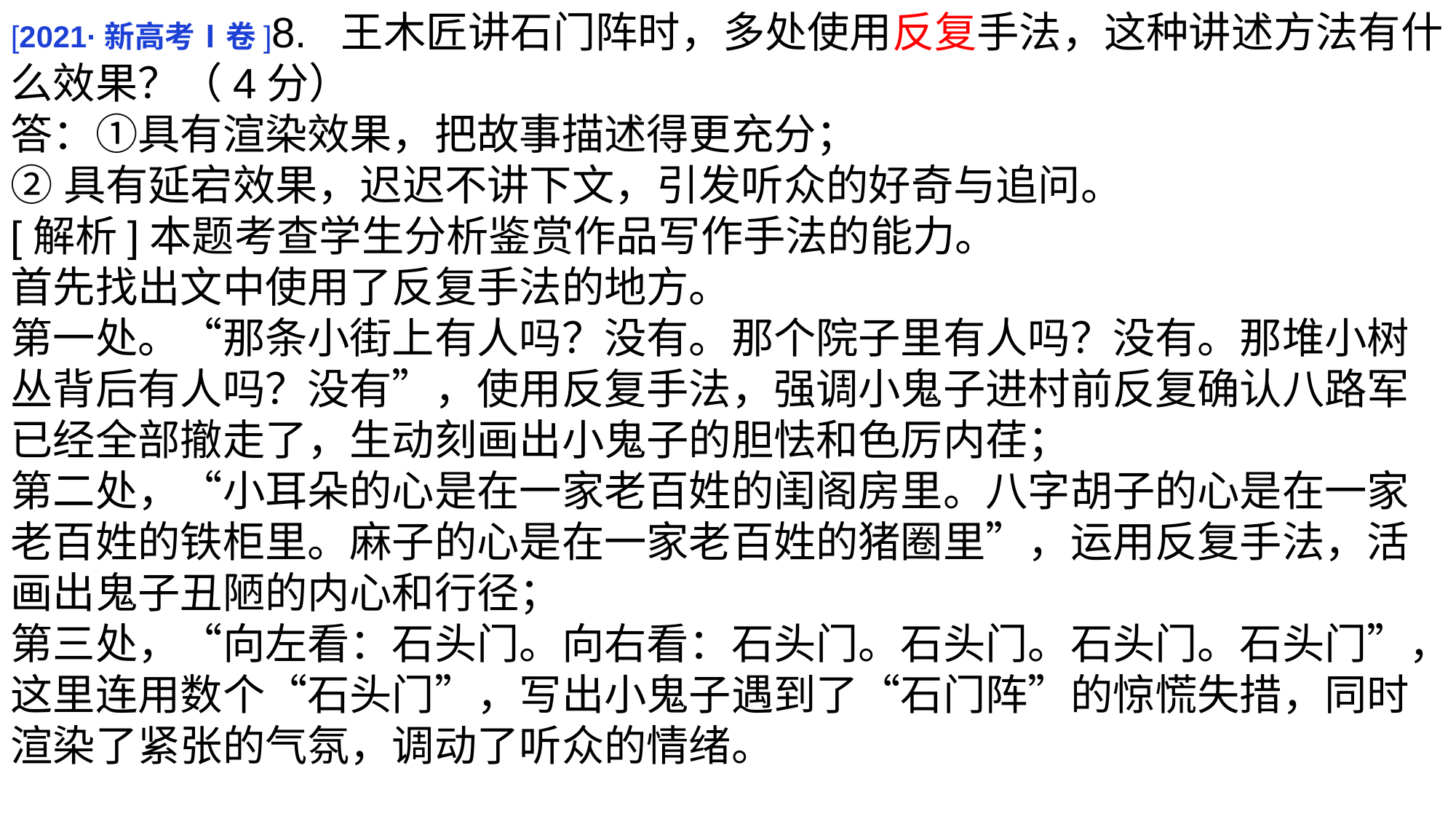

[2021·新高考Ⅰ卷]8.  王木匠讲石门阵时，多处使用反复手法，这种讲述方法有什么效果？（4分）
答：①具有渲染效果，把故事描述得更充分；
②具有延宕效果，迟迟不讲下文，引发听众的好奇与追问。
[解析]本题考查学生分析鉴赏作品写作手法的能力。
首先找出文中使用了反复手法的地方。
第一处。“那条小街上有人吗？没有。那个院子里有人吗？没有。那堆小树丛背后有人吗？没有”，使用反复手法，强调小鬼子进村前反复确认八路军已经全部撤走了，生动刻画出小鬼子的胆怯和色厉内荏；
第二处，“小耳朵的心是在一家老百姓的闺阁房里。八字胡子的心是在一家老百姓的铁柜里。麻子的心是在一家老百姓的猪圈里”，运用反复手法，活画出鬼子丑陋的内心和行径；
第三处，“向左看：石头门。向右看：石头门。石头门。石头门。石头门”，这里连用数个“石头门”，写出小鬼子遇到了“石门阵”的惊慌失措，同时渲染了紧张的气氛，调动了听众的情绪。